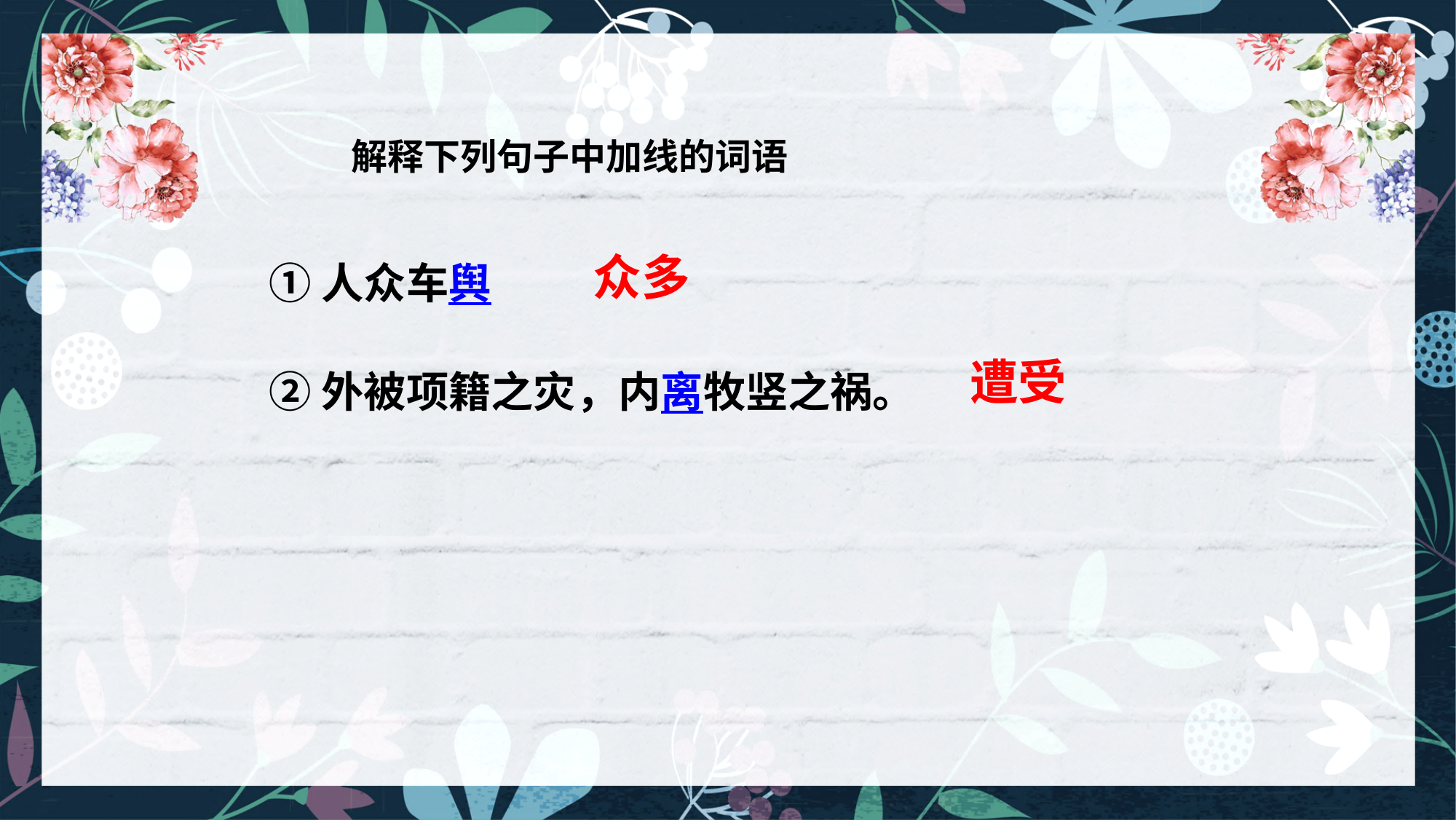

解释下列句子中加线的词语
①人众车舆

②外被项籍之灾，内离牧竖之祸。

众多
遭受